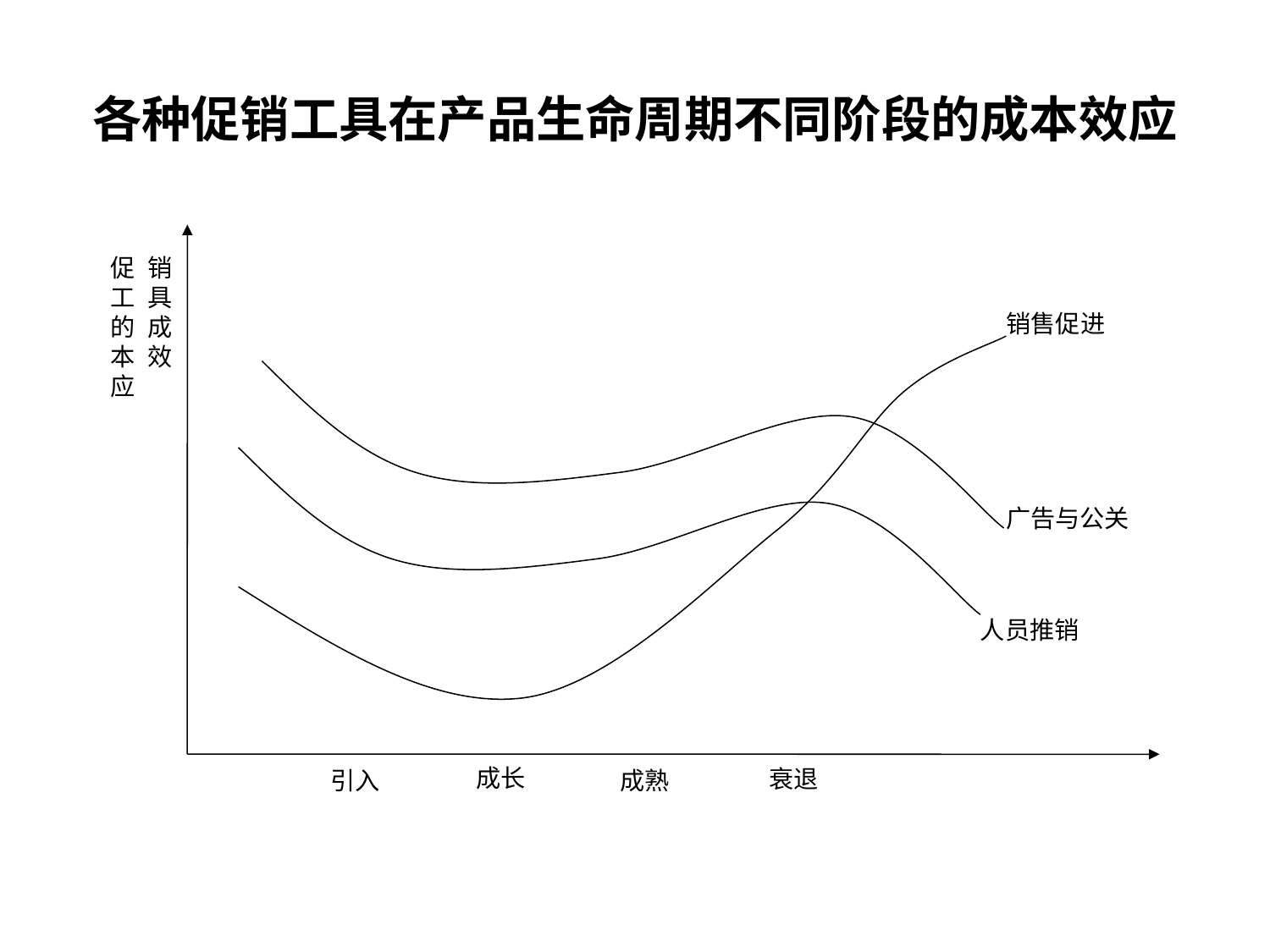

# 各种促销工具在产品生命周期不同阶段的成本效应

促销工具的成本效应
销售促进

广告与公关
人员推销
成长
衰退
成熟
引入